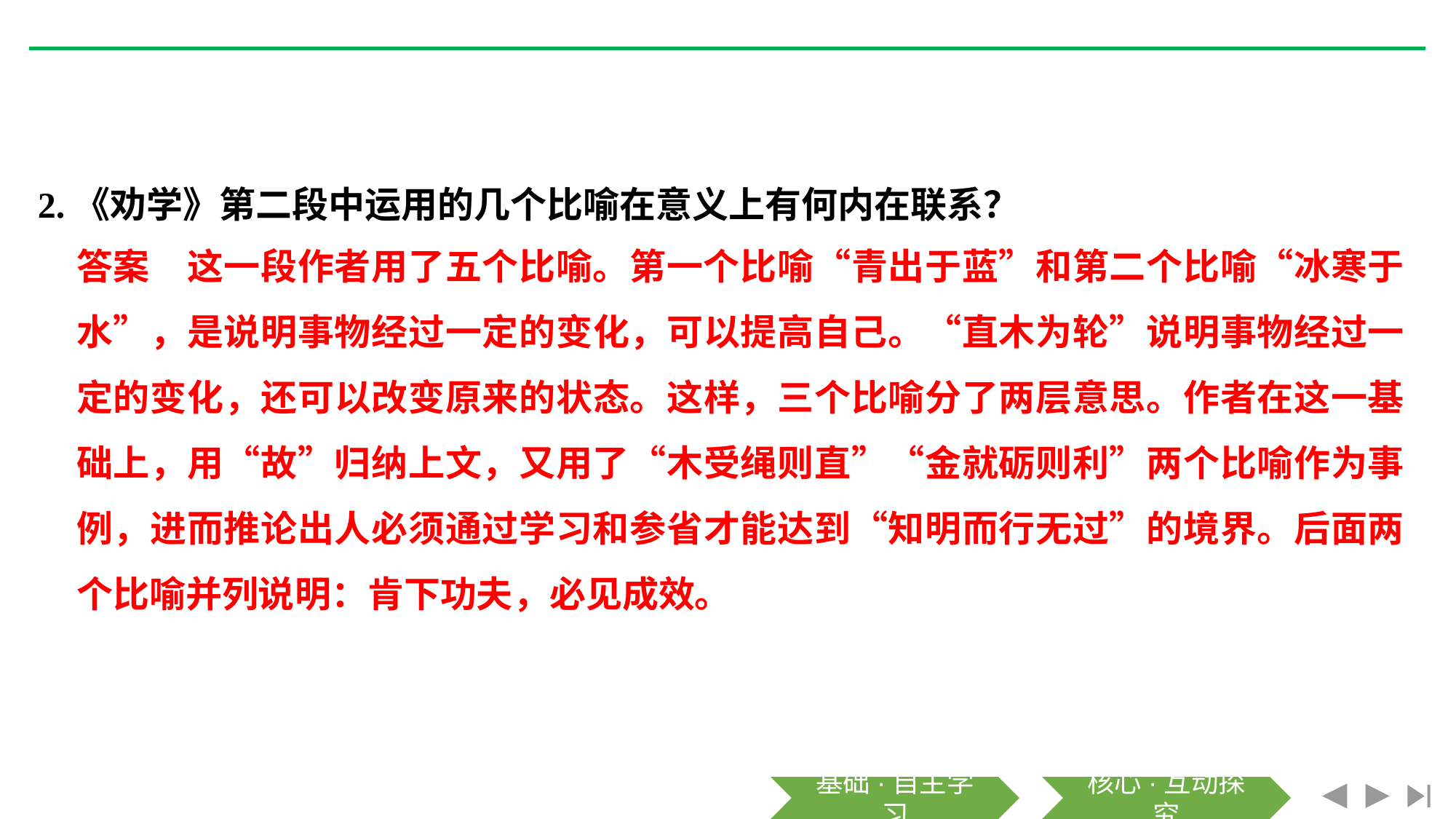

2.《劝学》第二段中运用的几个比喻在意义上有何内在联系？
答案　这一段作者用了五个比喻。第一个比喻“青出于蓝”和第二个比喻“冰寒于水”，是说明事物经过一定的变化，可以提高自己。“直木为轮”说明事物经过一定的变化，还可以改变原来的状态。这样，三个比喻分了两层意思。作者在这一基础上，用“故”归纳上文，又用了“木受绳则直”“金就砺则利”两个比喻作为事例，进而推论出人必须通过学习和参省才能达到“知明而行无过”的境界。后面两个比喻并列说明：肯下功夫，必见成效。